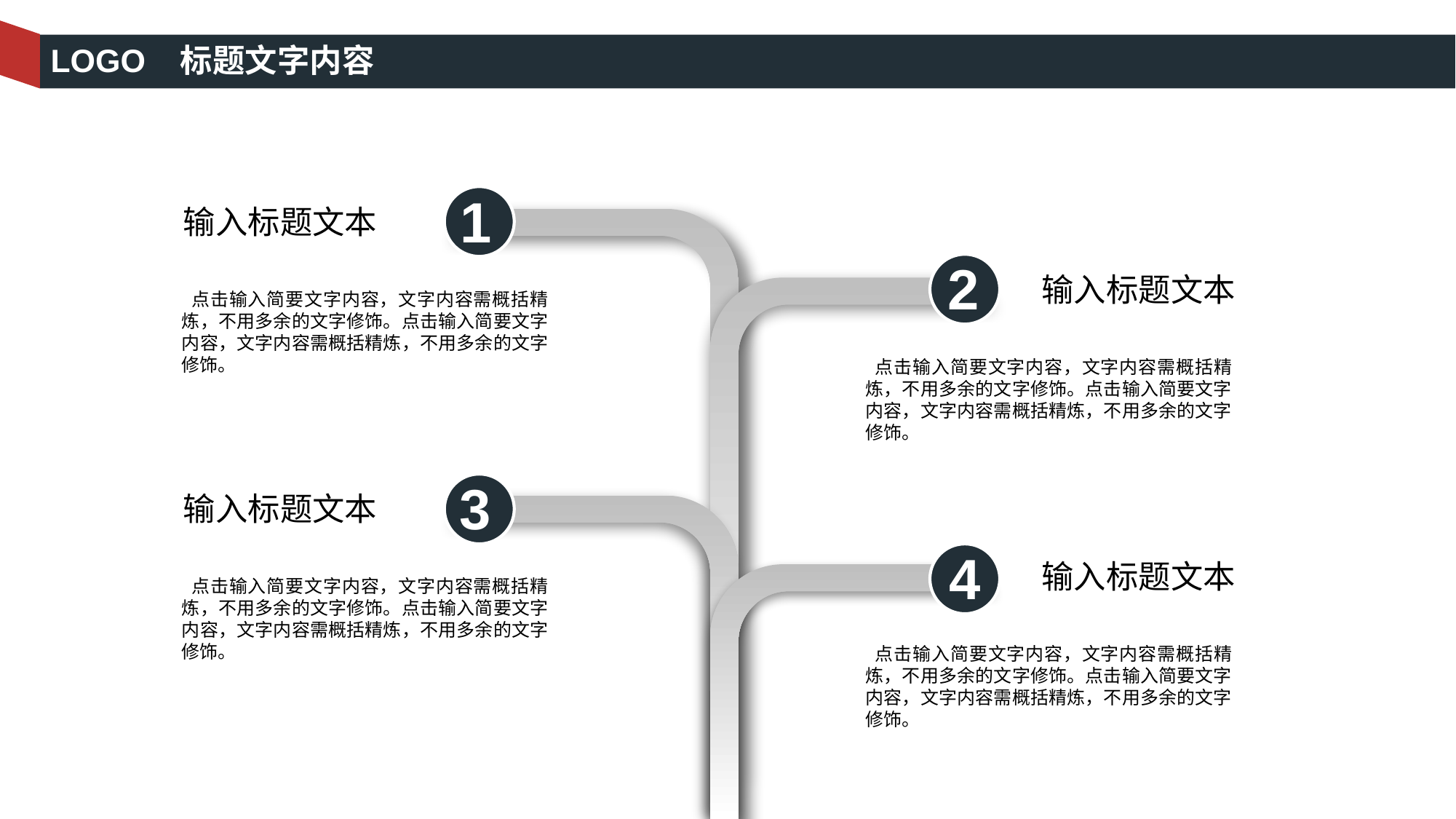

LOGO   标题文字内容
1

输入标题文本
2

输入标题文本
 点击输入简要文字内容，文字内容需概括精炼，不用多余的文字修饰。点击输入简要文字内容，文字内容需概括精炼，不用多余的文字修饰。
 点击输入简要文字内容，文字内容需概括精炼，不用多余的文字修饰。点击输入简要文字内容，文字内容需概括精炼，不用多余的文字修饰。
3

输入标题文本
4

输入标题文本
 点击输入简要文字内容，文字内容需概括精炼，不用多余的文字修饰。点击输入简要文字内容，文字内容需概括精炼，不用多余的文字修饰。
 点击输入简要文字内容，文字内容需概括精炼，不用多余的文字修饰。点击输入简要文字内容，文字内容需概括精炼，不用多余的文字修饰。